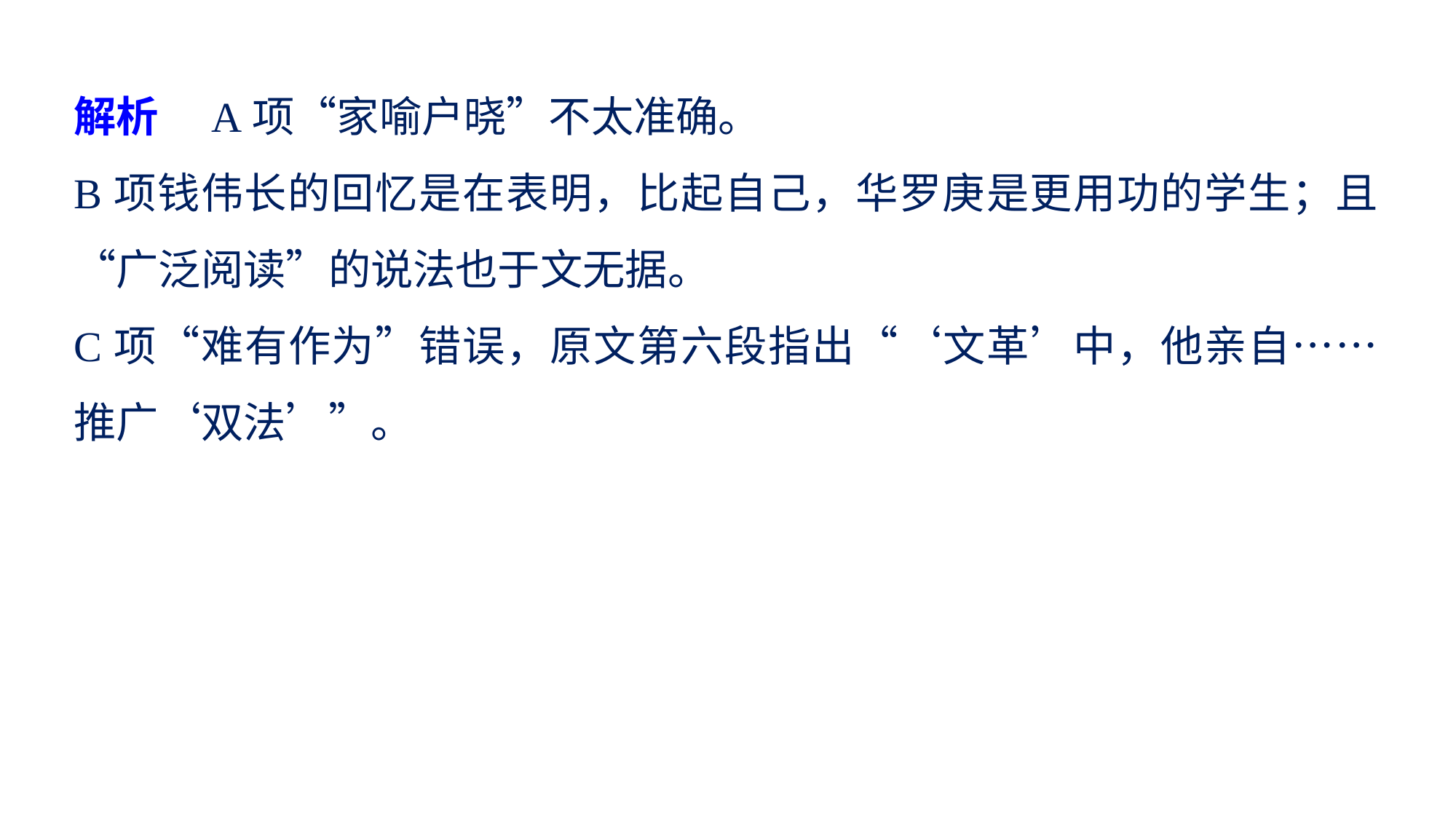

解析　A项“家喻户晓”不太准确。
B项钱伟长的回忆是在表明，比起自己，华罗庚是更用功的学生；且“广泛阅读”的说法也于文无据。
C项“难有作为”错误，原文第六段指出“‘文革’中，他亲自……推广‘双法’”。